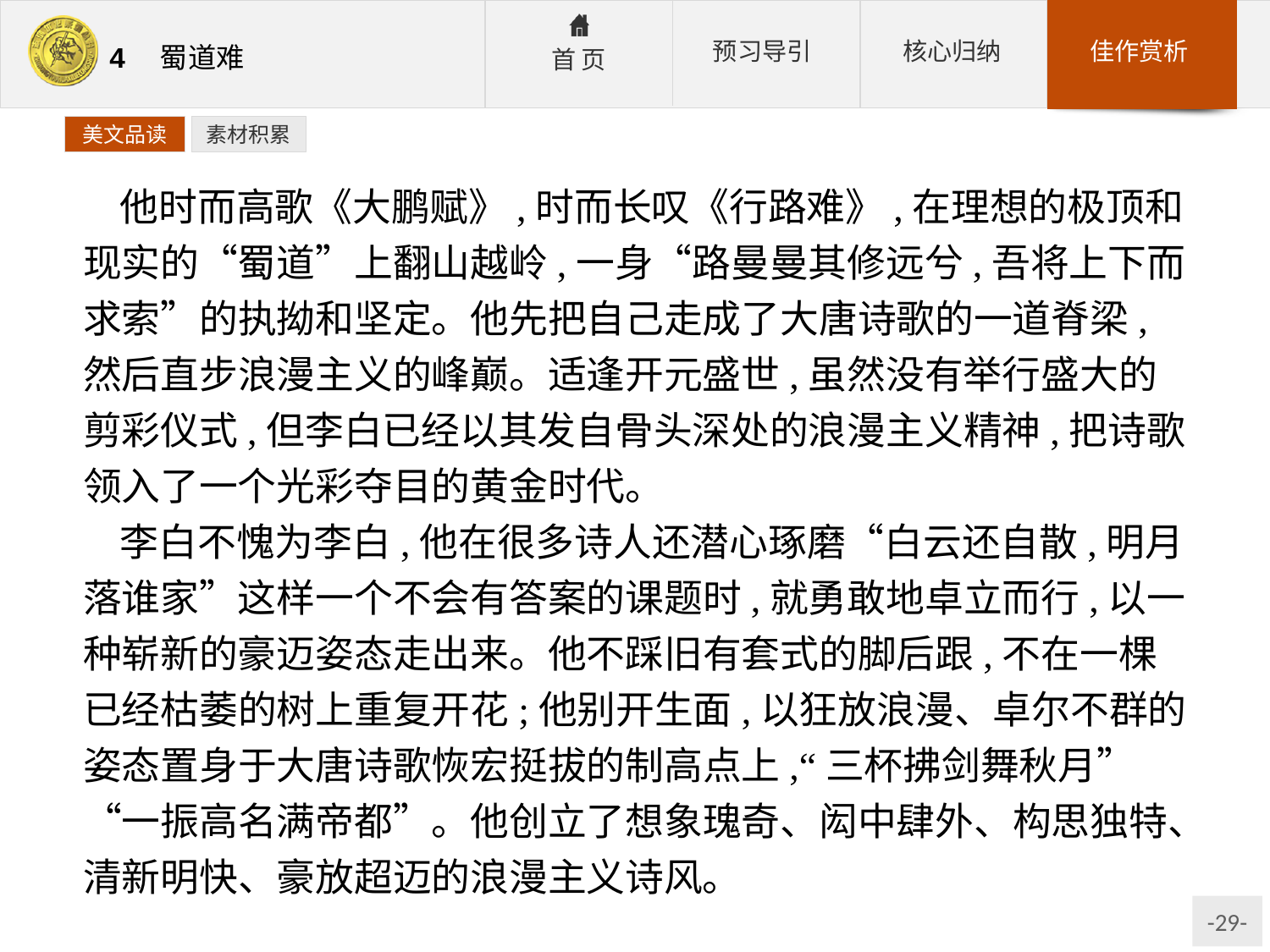

美文品读
素材积累
他时而高歌《大鹏赋》,时而长叹《行路难》,在理想的极顶和现实的“蜀道”上翻山越岭,一身“路曼曼其修远兮,吾将上下而求索”的执拗和坚定。他先把自己走成了大唐诗歌的一道脊梁,然后直步浪漫主义的峰巅。适逢开元盛世,虽然没有举行盛大的剪彩仪式,但李白已经以其发自骨头深处的浪漫主义精神,把诗歌领入了一个光彩夺目的黄金时代。
李白不愧为李白,他在很多诗人还潜心琢磨“白云还自散,明月落谁家”这样一个不会有答案的课题时,就勇敢地卓立而行,以一种崭新的豪迈姿态走出来。他不踩旧有套式的脚后跟,不在一棵已经枯萎的树上重复开花;他别开生面,以狂放浪漫、卓尔不群的姿态置身于大唐诗歌恢宏挺拔的制高点上,“三杯拂剑舞秋月”“一振高名满帝都”。他创立了想象瑰奇、闳中肆外、构思独特、清新明快、豪放超迈的浪漫主义诗风。